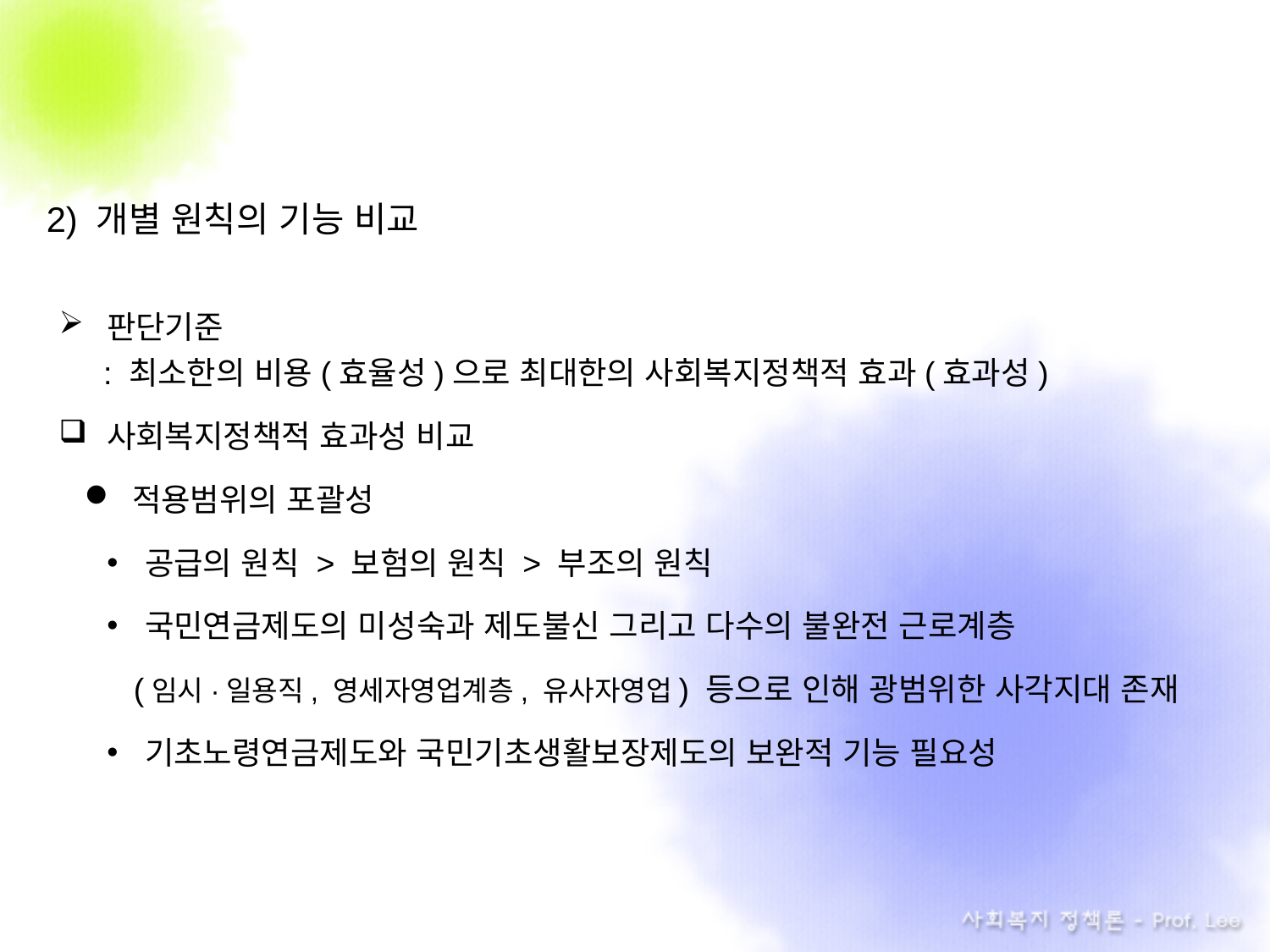

2) 개별 원칙의 기능 비교

판단기준
     : 최소한의 비용(효율성)으로 최대한의 사회복지정책적 효과(효과성)
사회복지정책적 효과성 비교
적용범위의 포괄성
공급의 원칙 > 보험의 원칙 > 부조의 원칙
국민연금제도의 미성숙과 제도불신 그리고 다수의 불완전 근로계층
   (임시·일용직, 영세자영업계층, 유사자영업) 등으로 인해 광범위한 사각지대 존재
기초노령연금제도와 국민기초생활보장제도의 보완적 기능 필요성